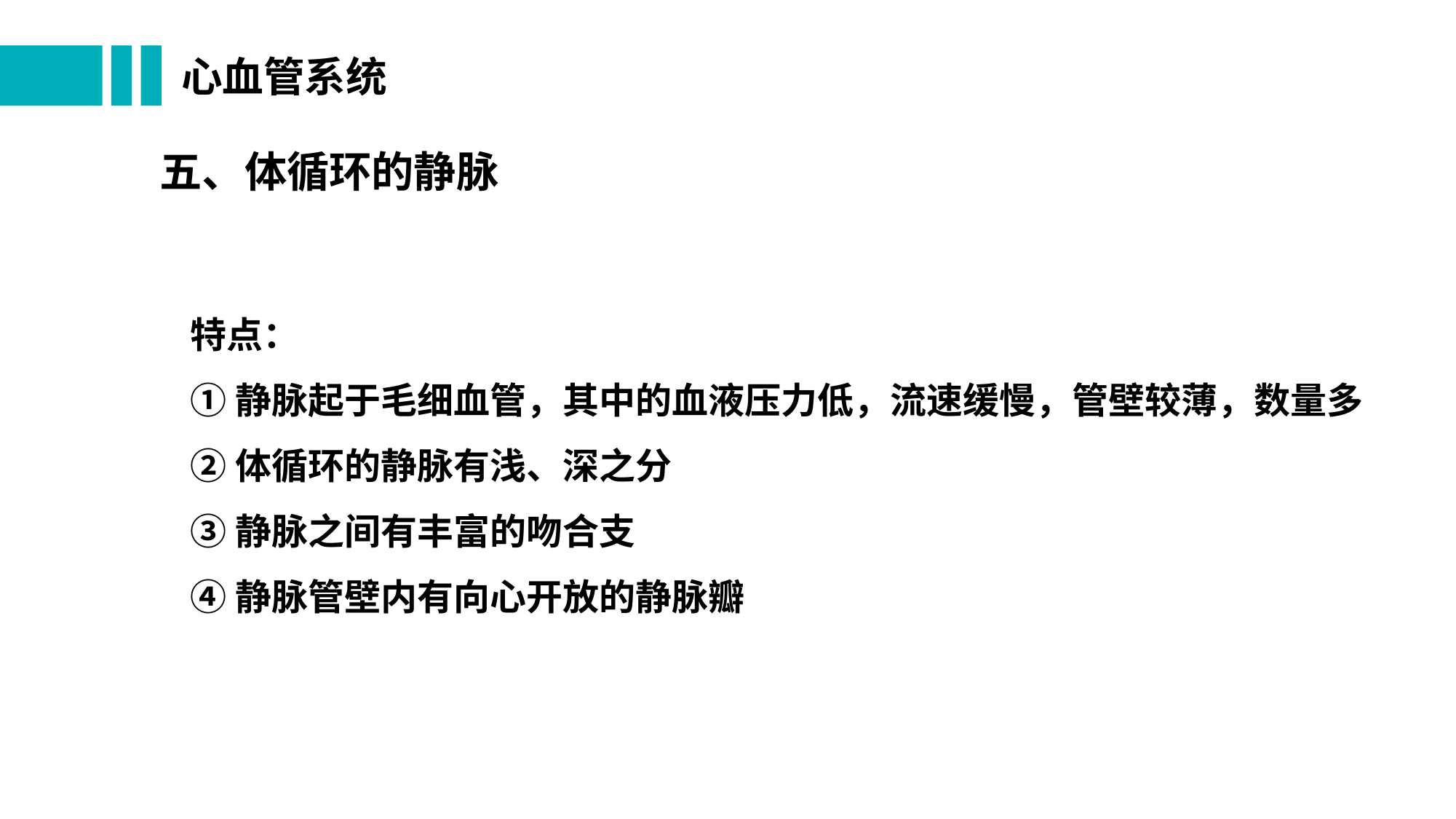

# 心血管系统
五、体循环的静脉
特点：
①静脉起于毛细血管，其中的血液压力低，流速缓慢，管壁较薄，数量多
②体循环的静脉有浅、深之分
③静脉之间有丰富的吻合支
④静脉管壁内有向心开放的静脉瓣